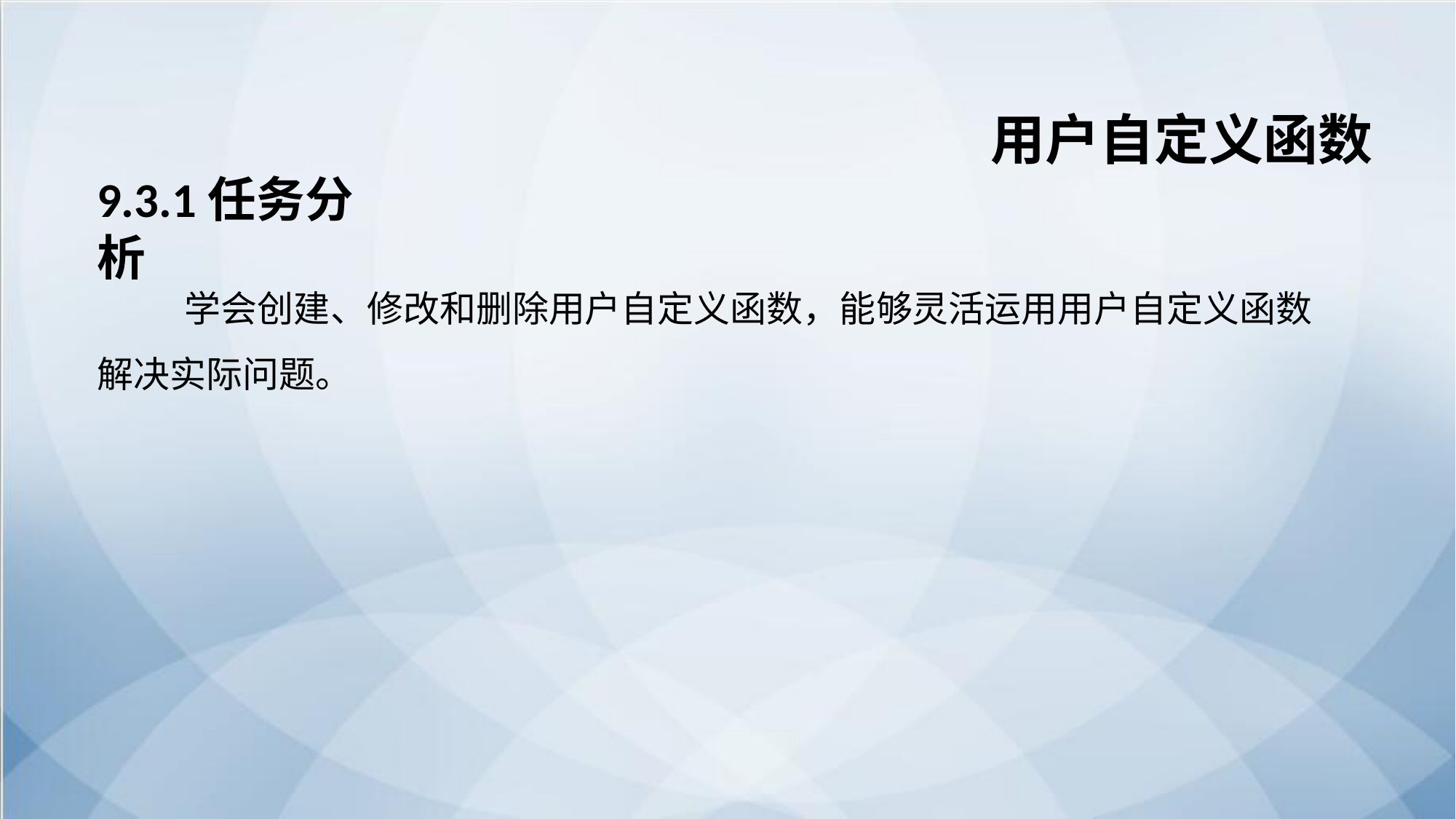

用户自定义函数
9.3.1任务分析
   学会创建、修改和删除用户自定义函数，能够灵活运用用户自定义函数解决实际问题。